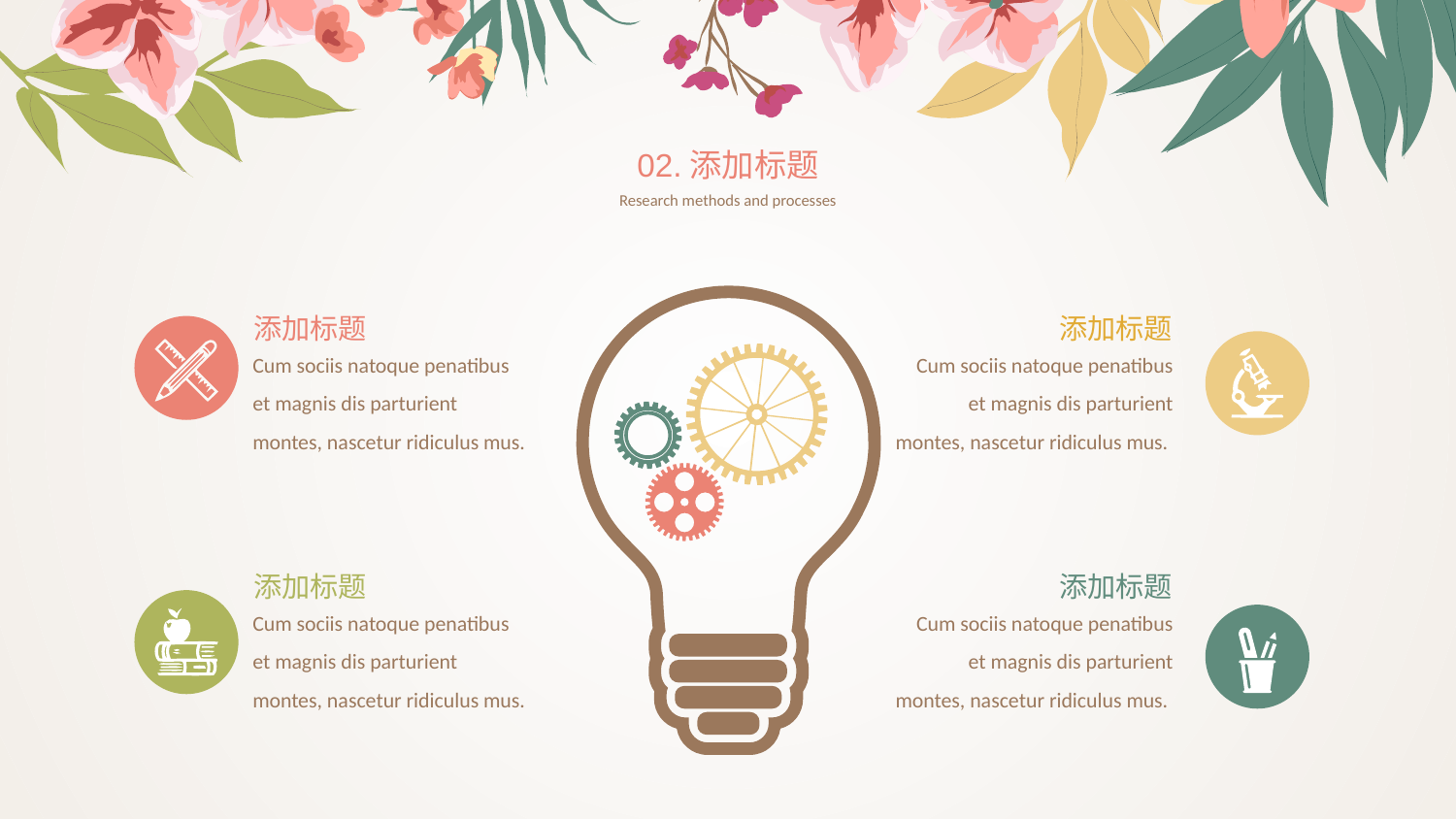

02.添加标题
Research methods and processes

添加标题
添加标题

Cum sociis natoque penatibus et magnis dis parturient montes, nascetur ridiculus mus.
Cum sociis natoque penatibus et magnis dis parturient montes, nascetur ridiculus mus.
添加标题
添加标题

Cum sociis natoque penatibus et magnis dis parturient montes, nascetur ridiculus mus.
Cum sociis natoque penatibus et magnis dis parturient montes, nascetur ridiculus mus.